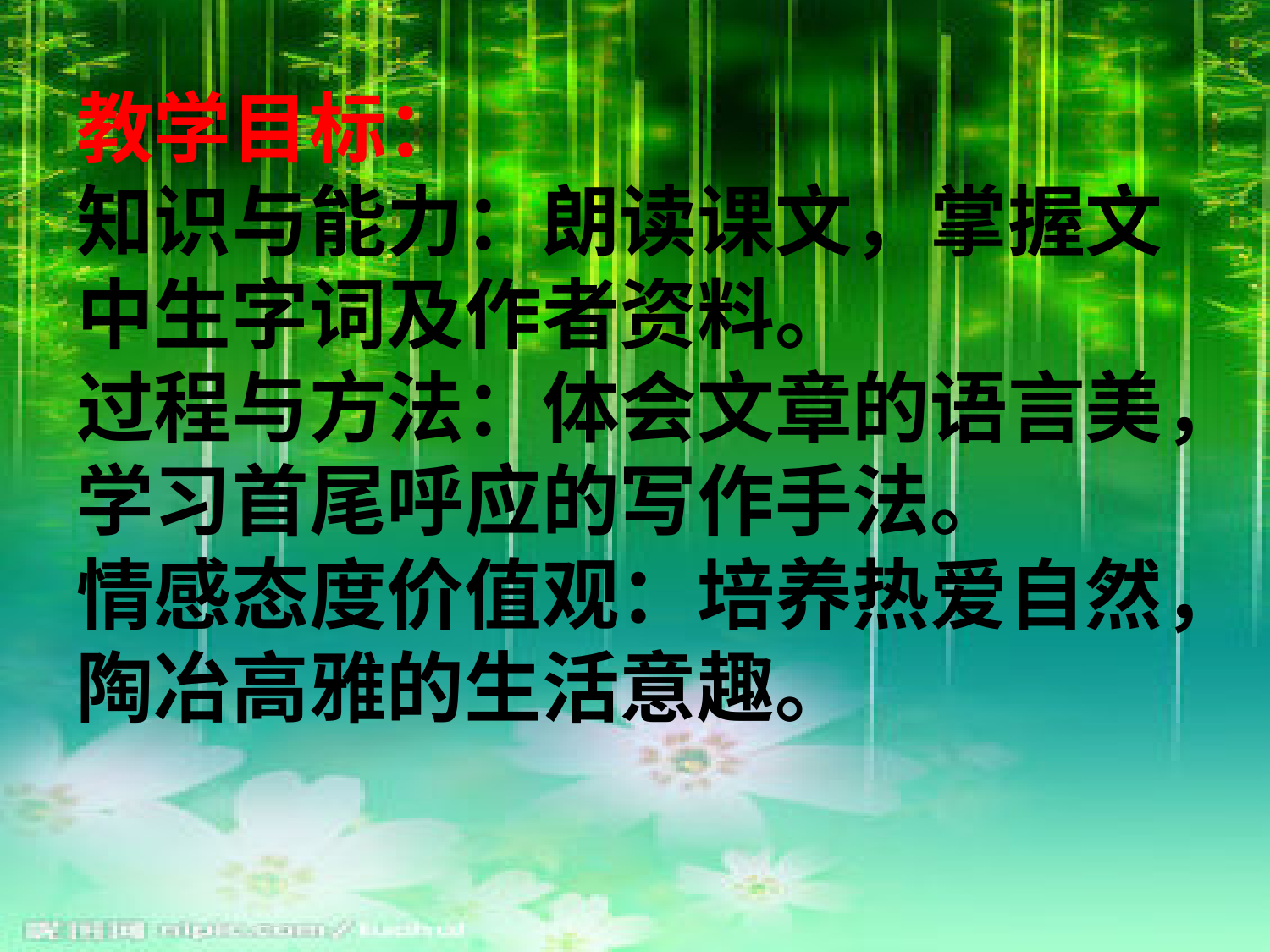

教学目标：
知识与能力：朗读课文，掌握文中生字词及作者资料。
过程与方法：体会文章的语言美，学习首尾呼应的写作手法。
情感态度价值观：培养热爱自然，陶冶高雅的生活意趣。